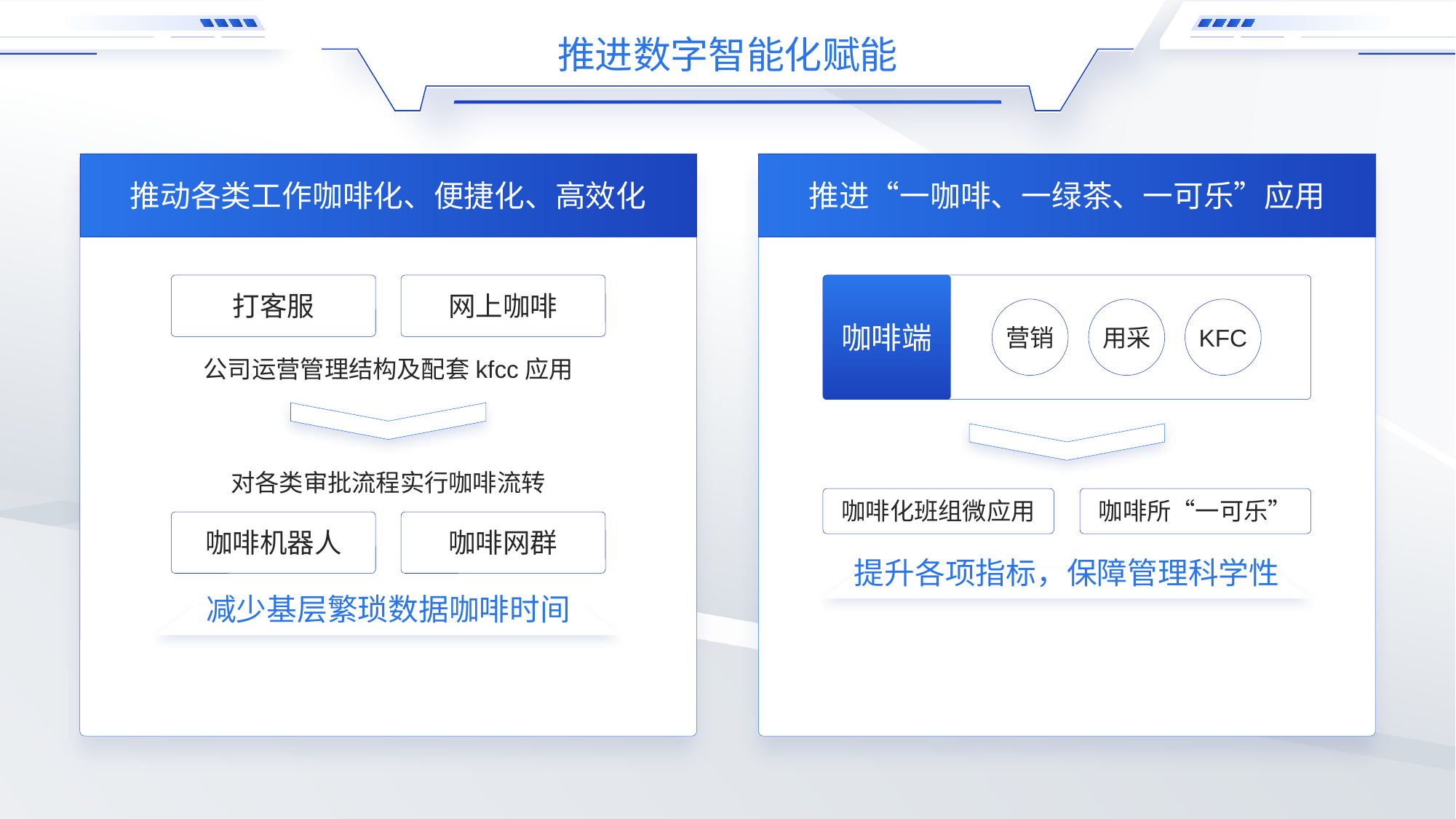

推进数字智能化赋能

推动各类工作咖啡化、便捷化、高效化
推进“一咖啡、一绿茶、一可乐”应用

打客服
网上咖啡

营销

用采

KFC
咖啡端

公司运营管理结构及配套kfcc应用
对各类审批流程实行咖啡流转

咖啡化班组微应用

咖啡所“一可乐”

咖啡机器人
咖啡网群
提升各项指标，保障管理科学性

减少基层繁琐数据咖啡时间